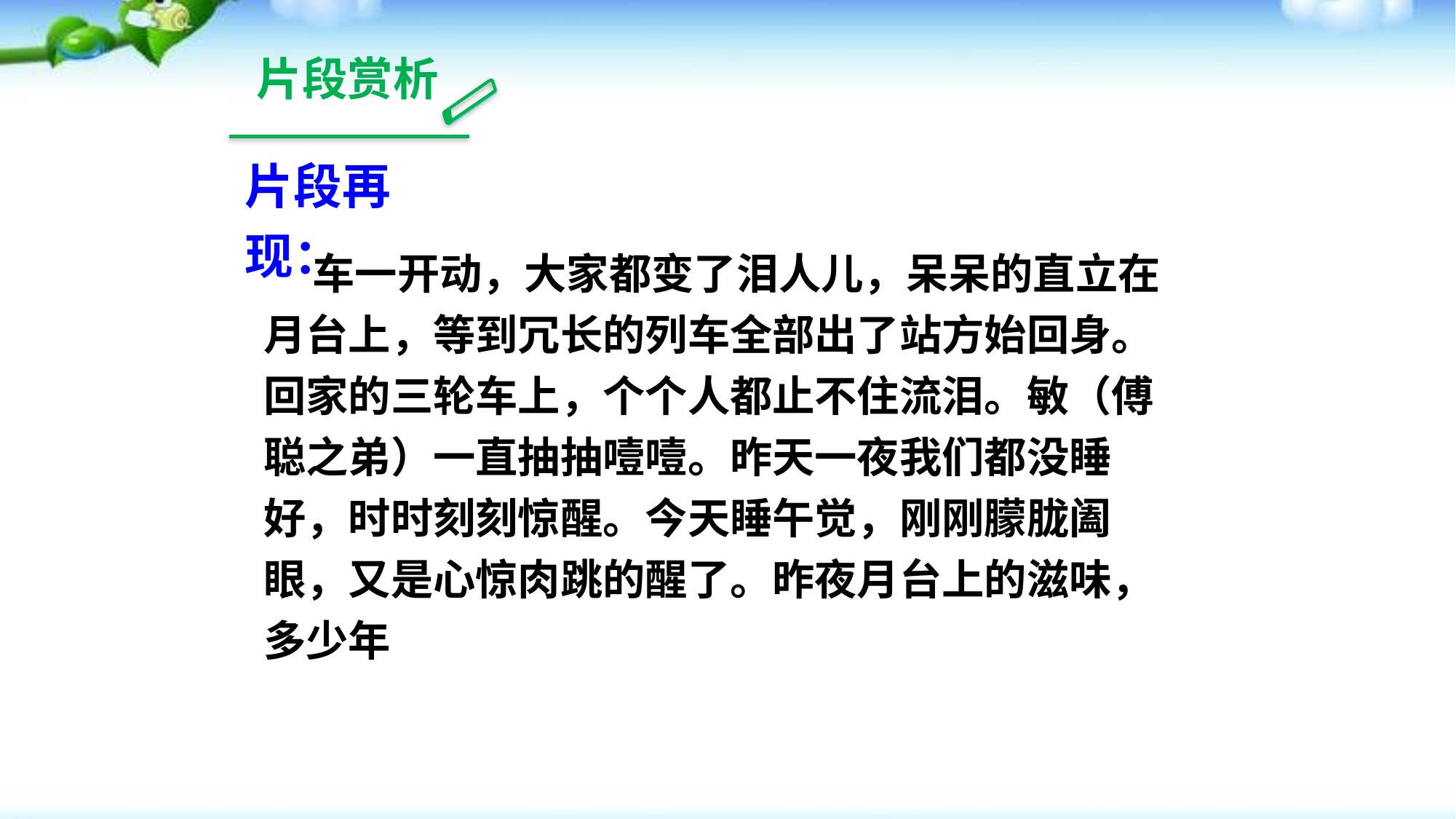

片段赏析

片段再现：
    车一开动，大家都变了泪人儿，呆呆的直立在月台上，等到冗长的列车全部出了站方始回身。回家的三轮车上，个个人都止不住流泪。敏（傅聪之弟）一直抽抽噎噎。昨天一夜我们都没睡好，时时刻刻惊醒。今天睡午觉，刚刚朦胧阖眼，又是心惊肉跳的醒了。昨夜月台上的滋味，多少年